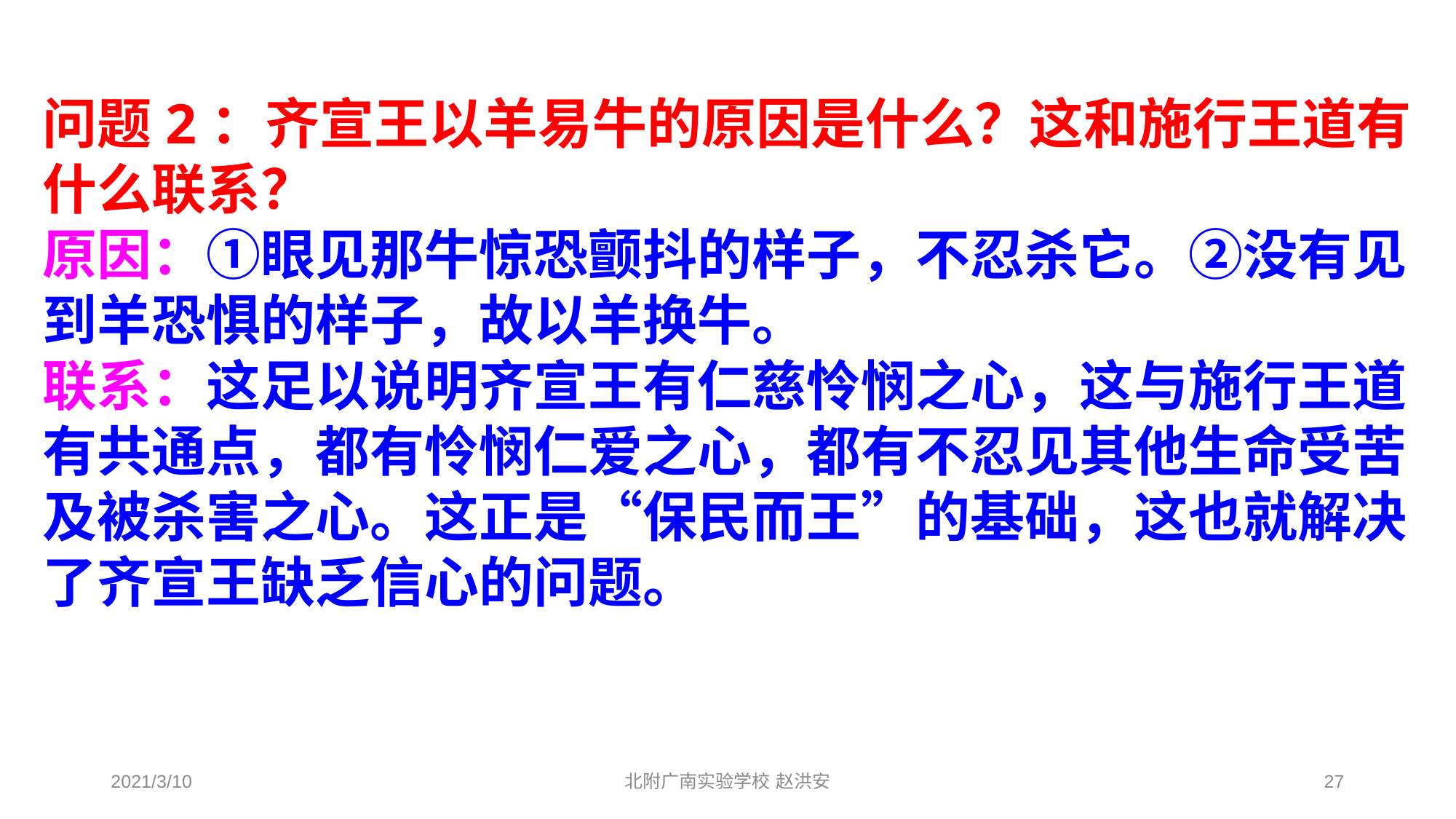

问题2：齐宣王以羊易牛的原因是什么？这和施行王道有什么联系？
原因：①眼见那牛惊恐颤抖的样子，不忍杀它。②没有见到羊恐惧的样子，故以羊换牛。
联系：这足以说明齐宣王有仁慈怜悯之心，这与施行王道有共通点，都有怜悯仁爱之心，都有不忍见其他生命受苦及被杀害之心。这正是“保民而王”的基础，这也就解决了齐宣王缺乏信心的问题。
2021/3/10
北附广南实验学校 赵洪安
27